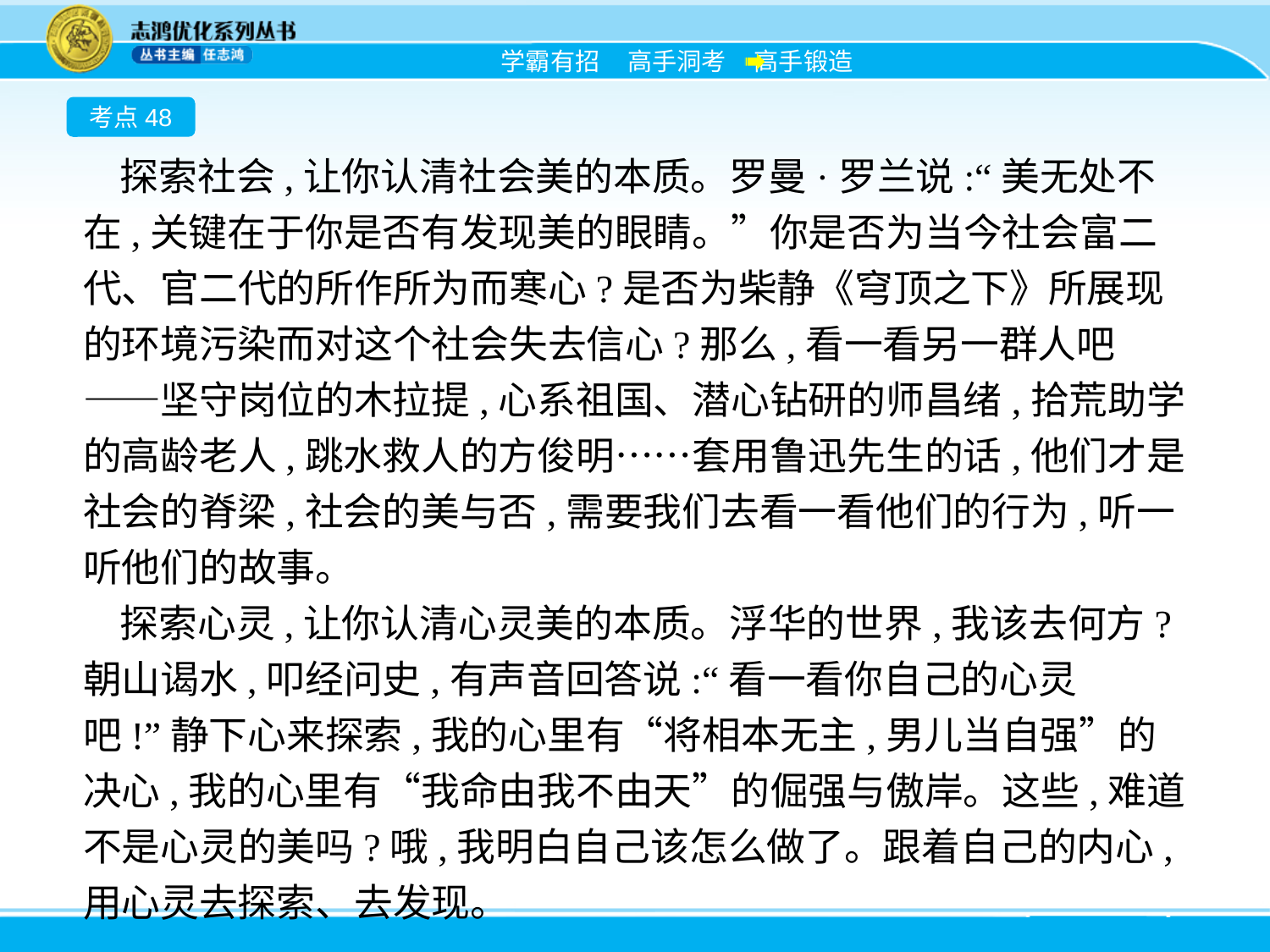

考点48
探索社会,让你认清社会美的本质。罗曼·罗兰说:“美无处不在,关键在于你是否有发现美的眼睛。”你是否为当今社会富二代、官二代的所作所为而寒心?是否为柴静《穹顶之下》所展现的环境污染而对这个社会失去信心?那么,看一看另一群人吧——坚守岗位的木拉提,心系祖国、潜心钻研的师昌绪,拾荒助学的高龄老人,跳水救人的方俊明……套用鲁迅先生的话,他们才是社会的脊梁,社会的美与否,需要我们去看一看他们的行为,听一听他们的故事。
探索心灵,让你认清心灵美的本质。浮华的世界,我该去何方?朝山谒水,叩经问史,有声音回答说:“看一看你自己的心灵吧!”静下心来探索,我的心里有“将相本无主,男儿当自强”的决心,我的心里有“我命由我不由天”的倔强与傲岸。这些,难道不是心灵的美吗?哦,我明白自己该怎么做了。跟着自己的内心,用心灵去探索、去发现。